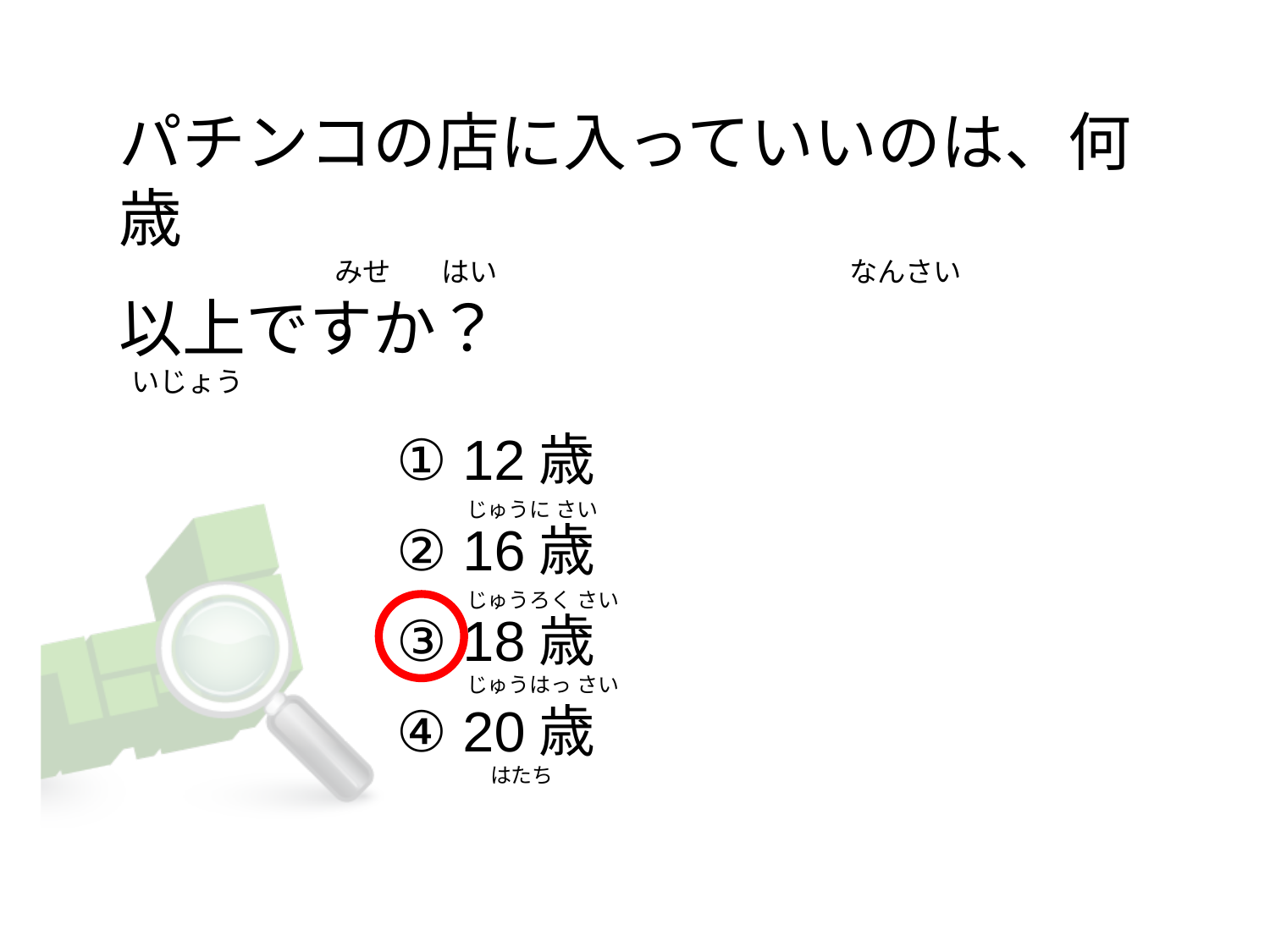

# パチンコの店に入っていいのは、何歳                                   みせ        はい               　　　                           なんさい 以上ですか？   いじょう
① 12歳
② 16歳
③ 18歳
④ 20歳
じゅうに さい
じゅうろく さい

じゅうはっ さい
    はたち